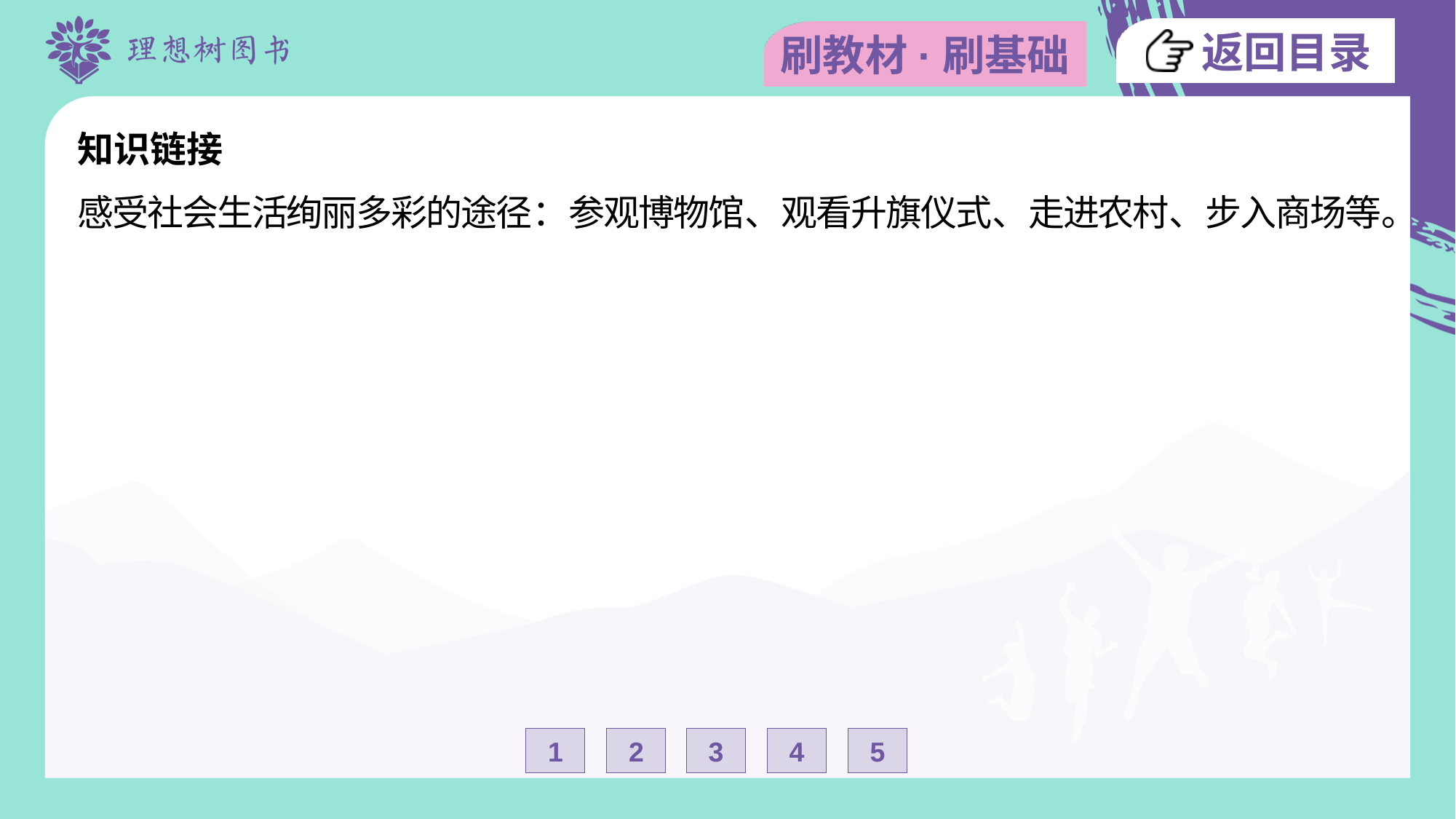

知识链接
感受社会生活绚丽多彩的途径：参观博物馆、观看升旗仪式、走进农村、步入商场等。